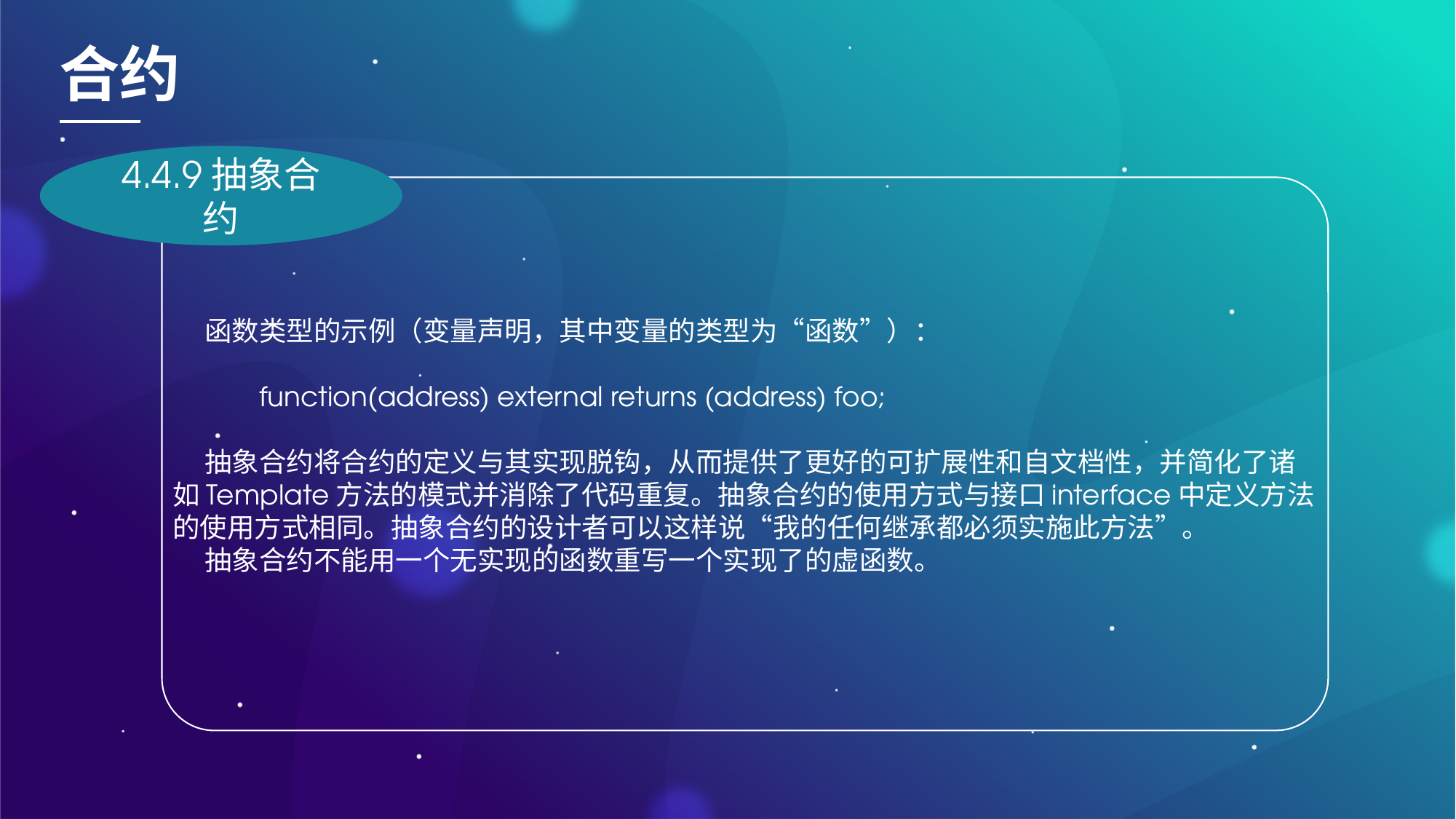

合约
4.4.9抽象合约

函数类型的示例（变量声明，其中变量的类型为“函数”）：

function(address) external returns (address) foo;

抽象合约将合约的定义与其实现脱钩，从而提供了更好的可扩展性和自文档性，并简化了诸如Template方法的模式并消除了代码重复。抽象合约的使用方式与接口interface中定义方法的使用方式相同。抽象合约的设计者可以这样说“我的任何继承都必须实施此方法”。
抽象合约不能用一个无实现的函数重写一个实现了的虚函数。